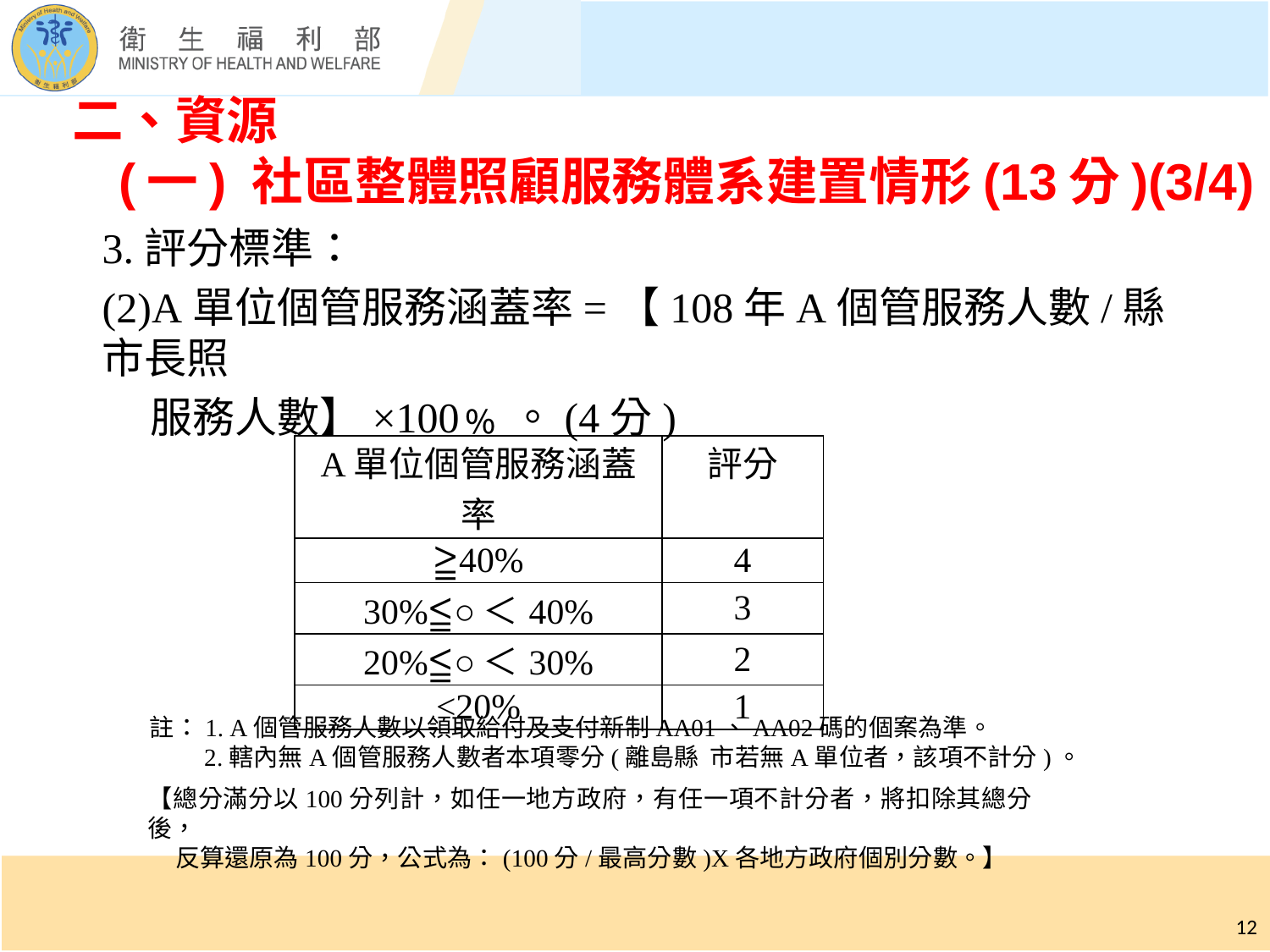

# 二、資源 (一) 社區整體照顧服務體系建置情形(13分)(3/4)
3.評分標準：
(2)A單位個管服務涵蓋率=【108年A個管服務人數/縣市長照
    服務人數】×100﹪。(4分)

| A單位個管服務涵蓋率 | 評分 |
| --- | --- |
| ≧40% | 4 |
| 30%≦○＜40% | 3 |
| 20%≦○＜30% | 2 |
| <20% | 1 |
註：1. A個管服務人數以領取給付及支付新制AA01、AA02碼的個案為準。
    2.轄內無A個管服務人數者本項零分(離島縣  市若無A單位者，該項不計分)。
【總分滿分以100分列計，如任一地方政府，有任一項不計分者，將扣除其總分後，
    反算還原為100分，公式為：(100分/最高分數)X各地方政府個別分數。】
12